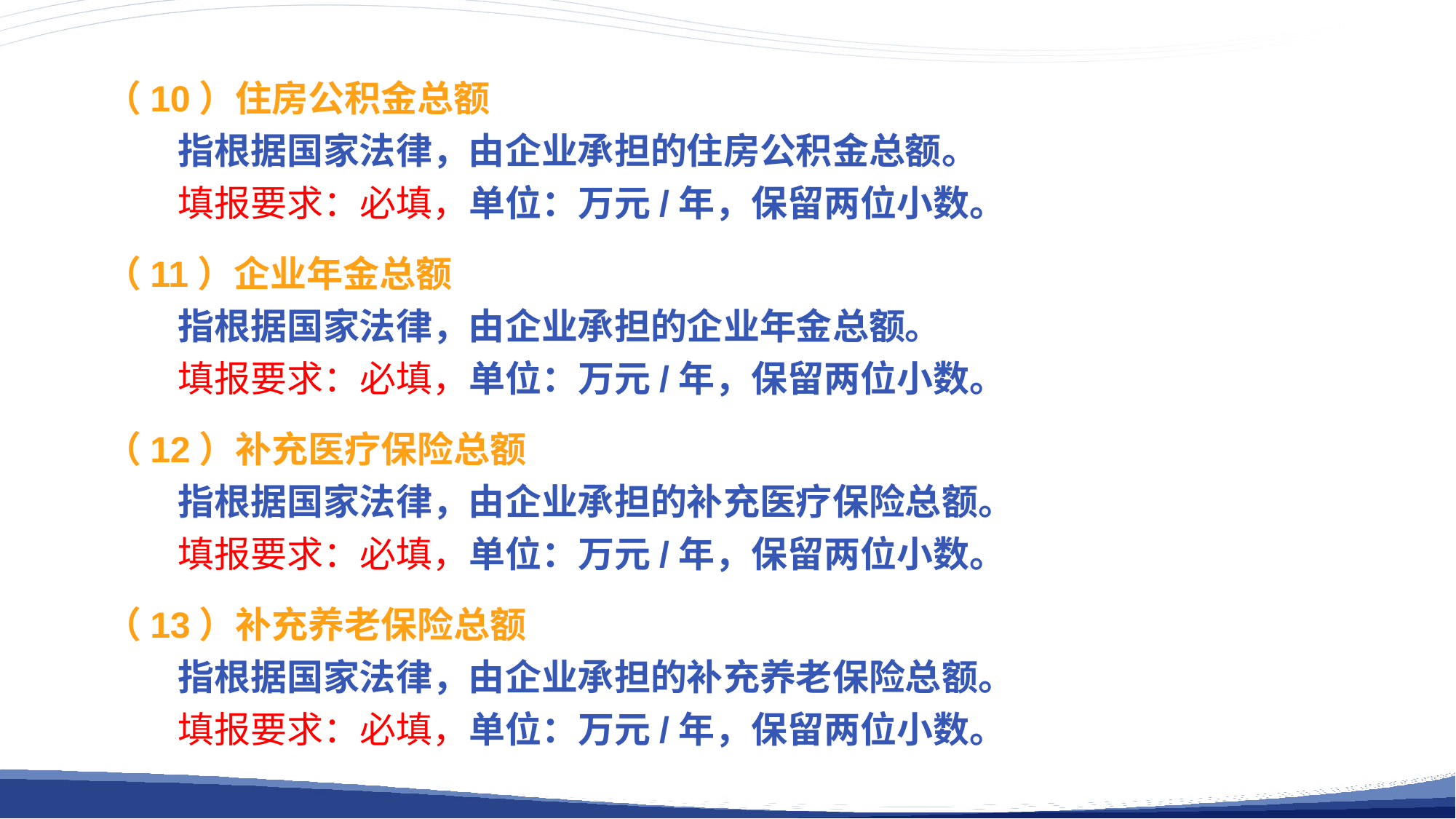

（10）住房公积金总额
指根据国家法律，由企业承担的住房公积金总额。
填报要求：必填，单位：万元/年，保留两位小数。
（11）企业年金总额
指根据国家法律，由企业承担的企业年金总额。
填报要求：必填，单位：万元/年，保留两位小数。
（12）补充医疗保险总额
指根据国家法律，由企业承担的补充医疗保险总额。
填报要求：必填，单位：万元/年，保留两位小数。
（13）补充养老保险总额
指根据国家法律，由企业承担的补充养老保险总额。
填报要求：必填，单位：万元/年，保留两位小数。